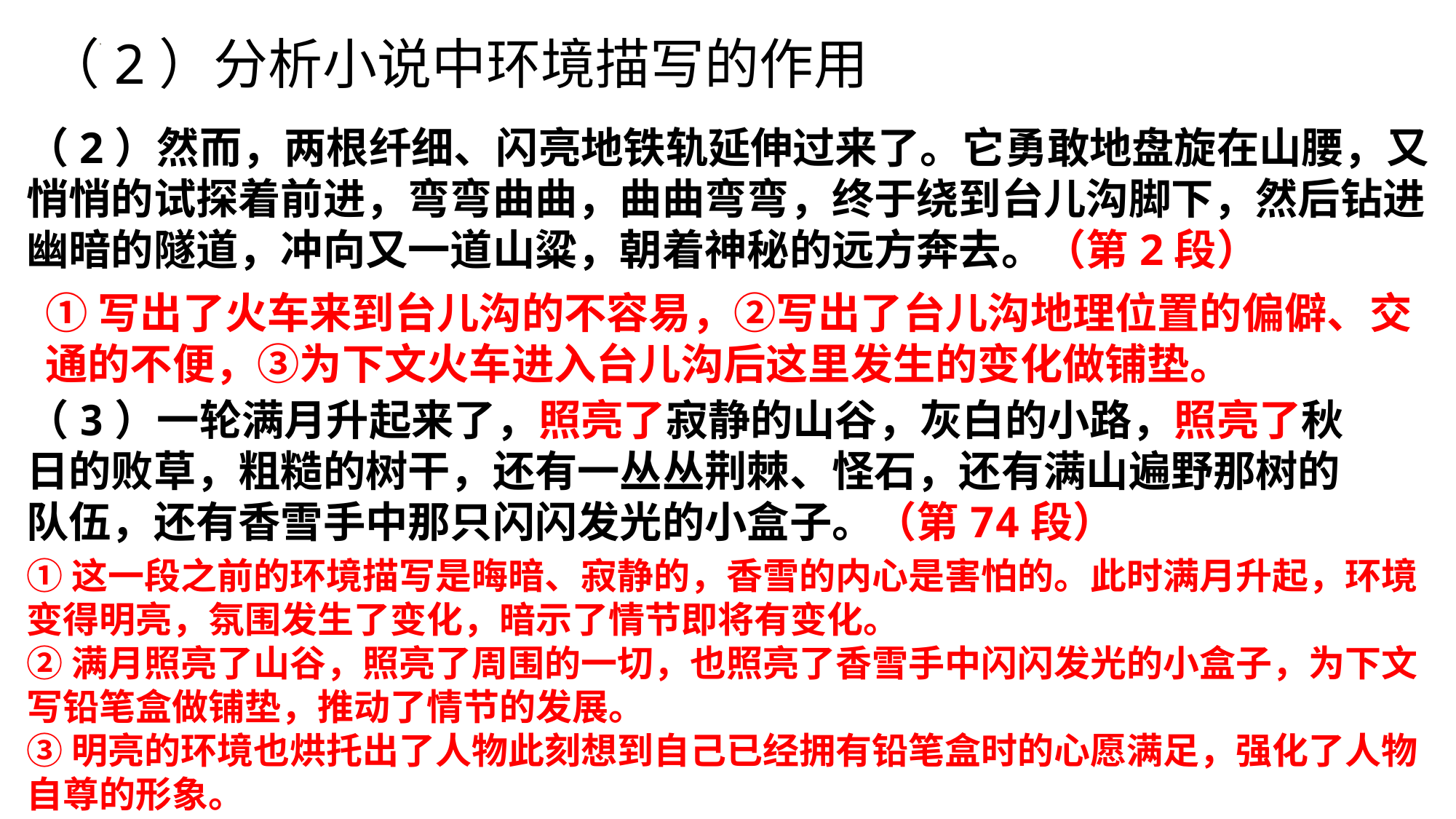

（2）分析小说中环境描写的作用
（2）然而，两根纤细、闪亮地铁轨延伸过来了。它勇敢地盘旋在山腰，又悄悄的试探着前进，弯弯曲曲，曲曲弯弯，终于绕到台儿沟脚下，然后钻进幽暗的隧道，冲向又一道山粱，朝着神秘的远方奔去。（第2段）
①写出了火车来到台儿沟的不容易，②写出了台儿沟地理位置的偏僻、交通的不便，③为下文火车进入台儿沟后这里发生的变化做铺垫。
（3）一轮满月升起来了，照亮了寂静的山谷，灰白的小路，照亮了秋日的败草，粗糙的树干，还有一丛丛荆棘、怪石，还有满山遍野那树的队伍，还有香雪手中那只闪闪发光的小盒子。（第74段）
①这一段之前的环境描写是晦暗、寂静的，香雪的内心是害怕的。此时满月升起，环境变得明亮，氛围发生了变化，暗示了情节即将有变化。
②满月照亮了山谷，照亮了周围的一切，也照亮了香雪手中闪闪发光的小盒子，为下文写铅笔盒做铺垫，推动了情节的发展。
③明亮的环境也烘托出了人物此刻想到自己已经拥有铅笔盒时的心愿满足，强化了人物自尊的形象。